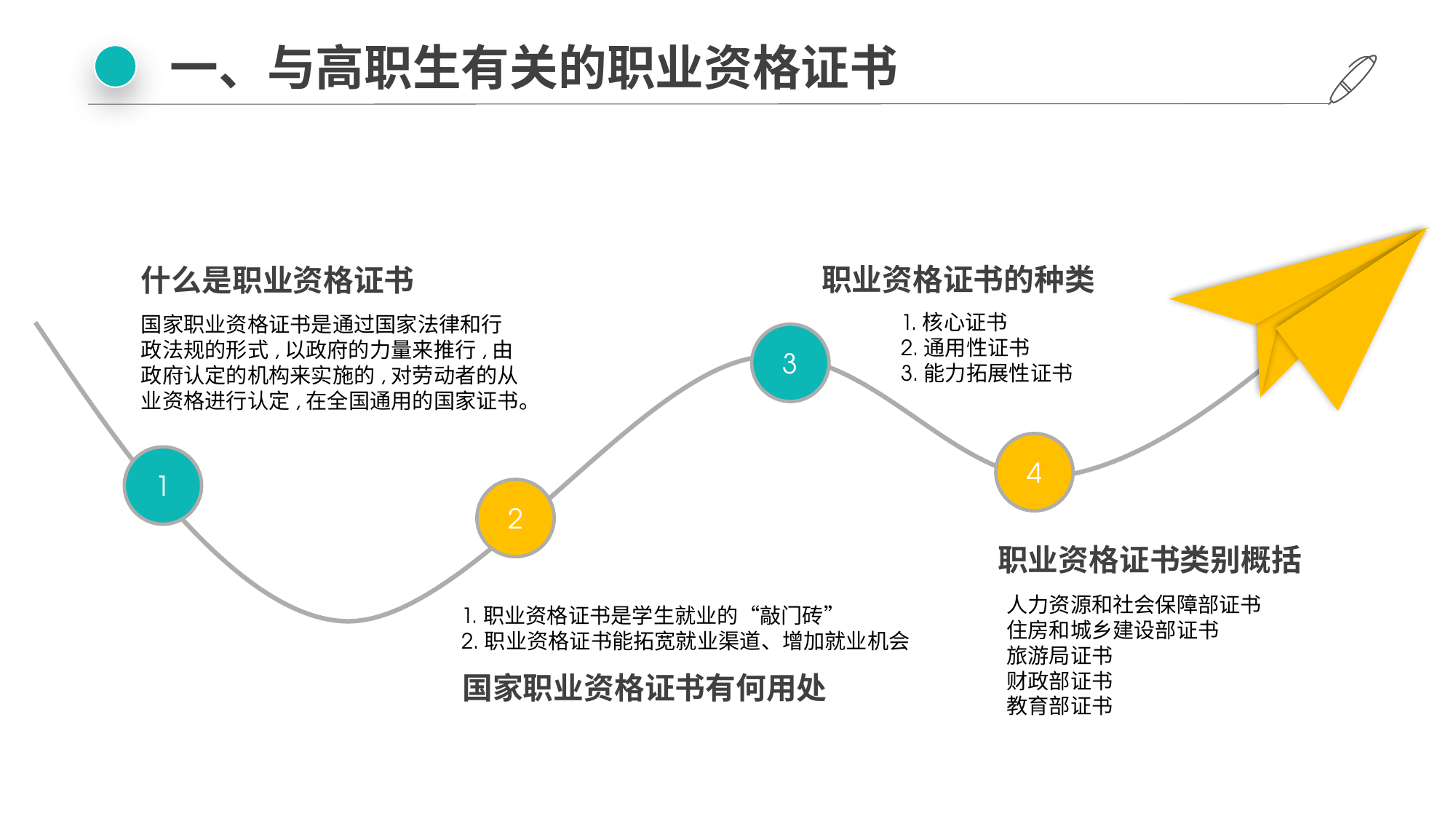

一、与高职生有关的职业资格证书

职业资格证书的种类
什么是职业资格证书
1.核心证书
2.通用性证书
3.能力拓展性证书
国家职业资格证书是通过国家法律和行政法规的形式,以政府的力量来推行,由政府认定的机构来实施的,对劳动者的从业资格进行认定,在全国通用的国家证书。
3
4
1
2
职业资格证书类别概括
人力资源和社会保障部证书
住房和城乡建设部证书
旅游局证书
财政部证书
教育部证书
1.职业资格证书是学生就业的“敲门砖”
2.职业资格证书能拓宽就业渠道、增加就业机会
国家职业资格证书有何用处